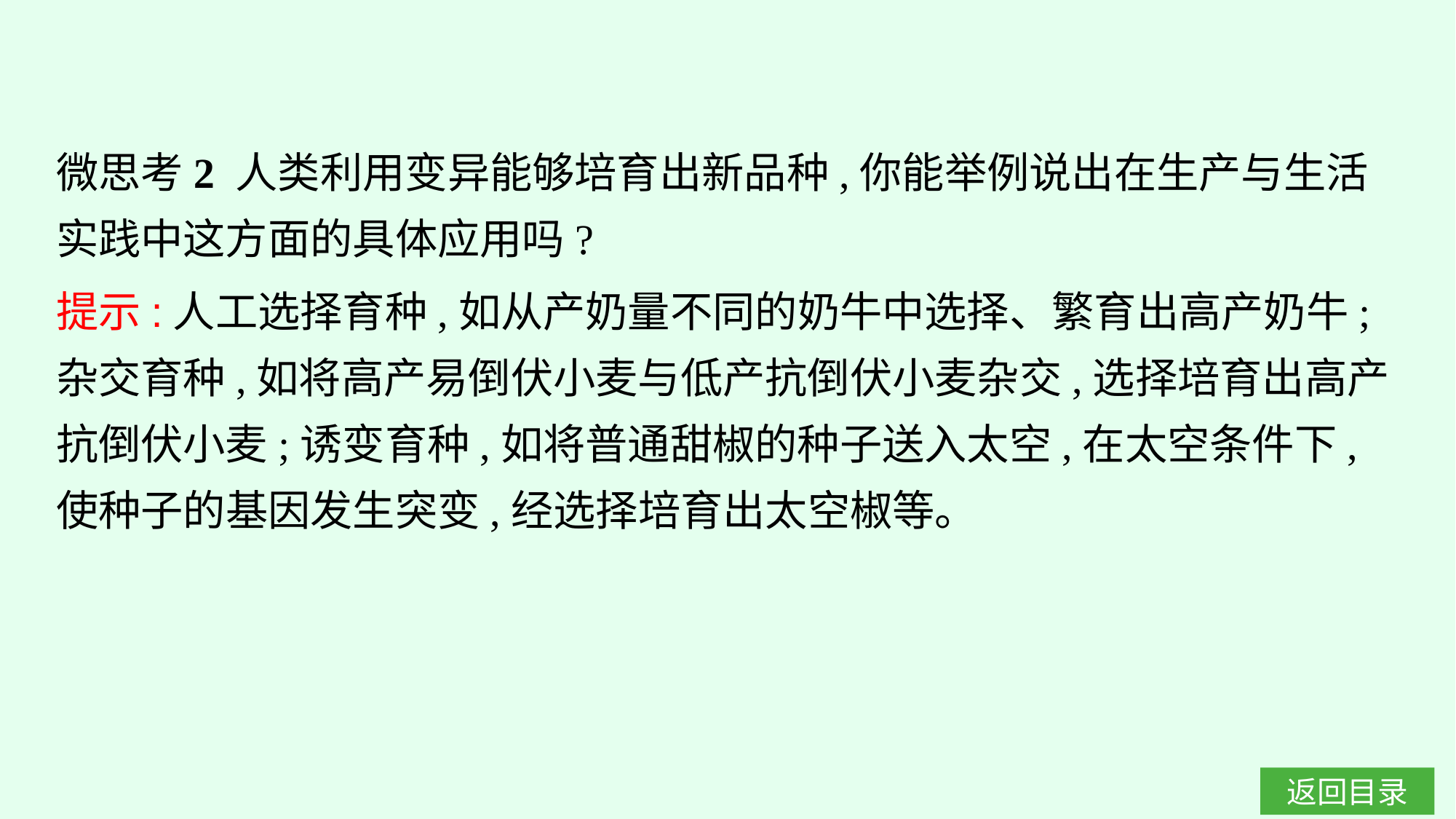

微思考2 人类利用变异能够培育出新品种,你能举例说出在生产与生活实践中这方面的具体应用吗?
提示:人工选择育种,如从产奶量不同的奶牛中选择、繁育出高产奶牛;杂交育种,如将高产易倒伏小麦与低产抗倒伏小麦杂交,选择培育出高产抗倒伏小麦;诱变育种,如将普通甜椒的种子送入太空,在太空条件下,使种子的基因发生突变,经选择培育出太空椒等。